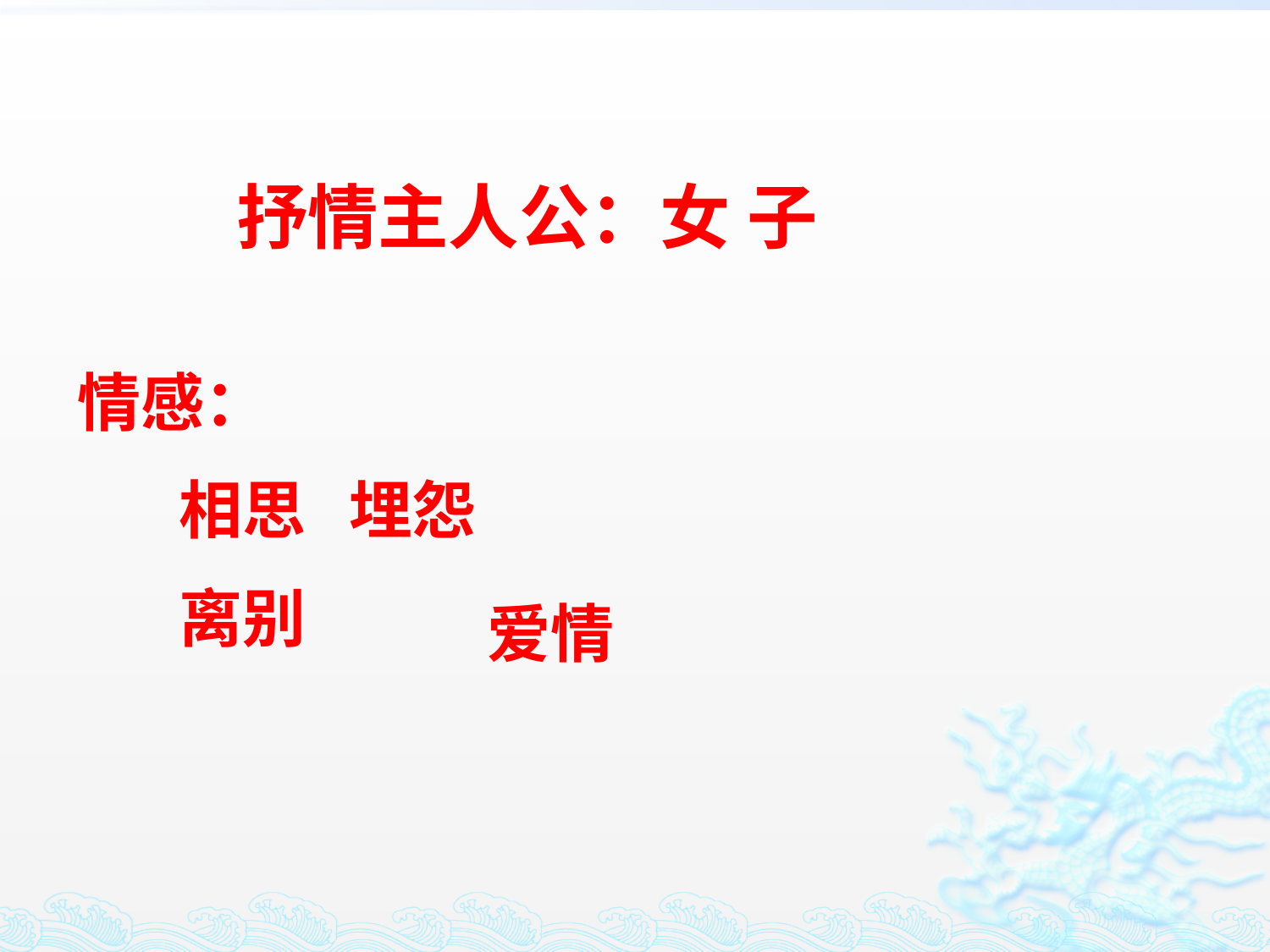

抒情主人公：女 子
情感：
      相思   埋怨
      离别
爱情